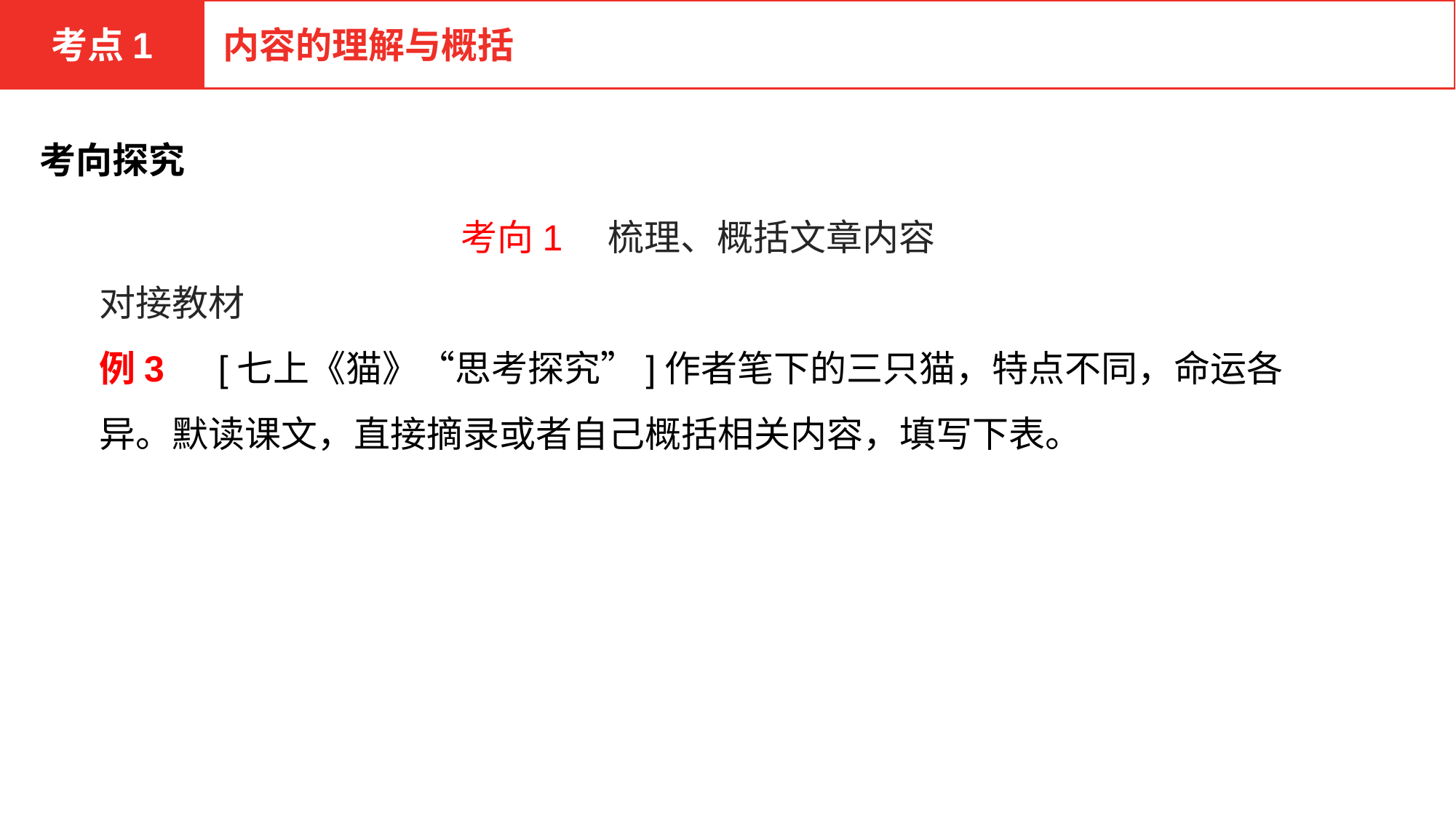

考点1
内容的理解与概括
考向探究
考向1　梳理、概括文章内容
对接教材
例3　[七上《猫》“思考探究”]作者笔下的三只猫，特点不同，命运各异。默读课文，直接摘录或者自己概括相关内容，填写下表。